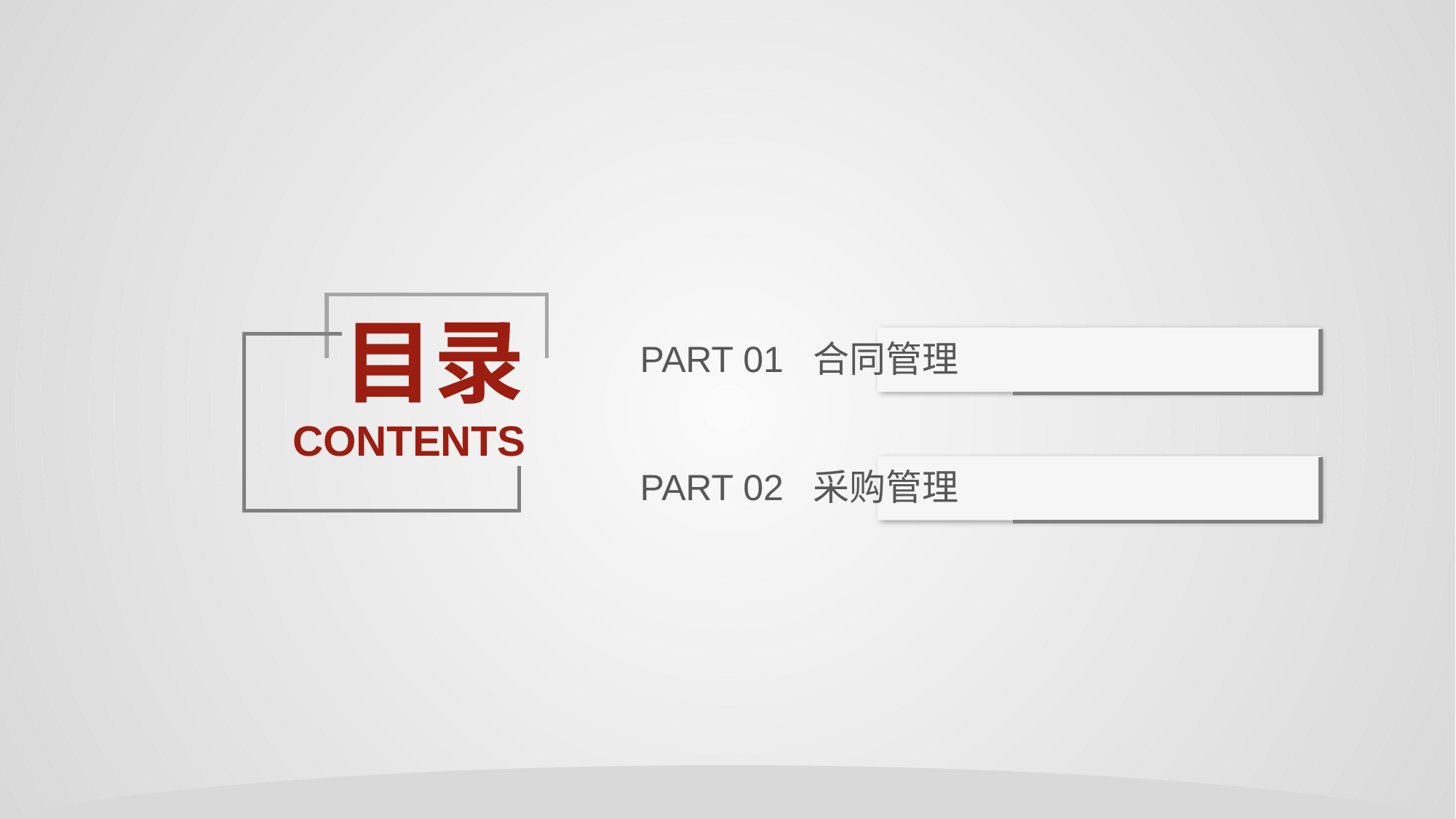

目录
CONTENTS

PART 01  合同管理

PART 02  采购管理